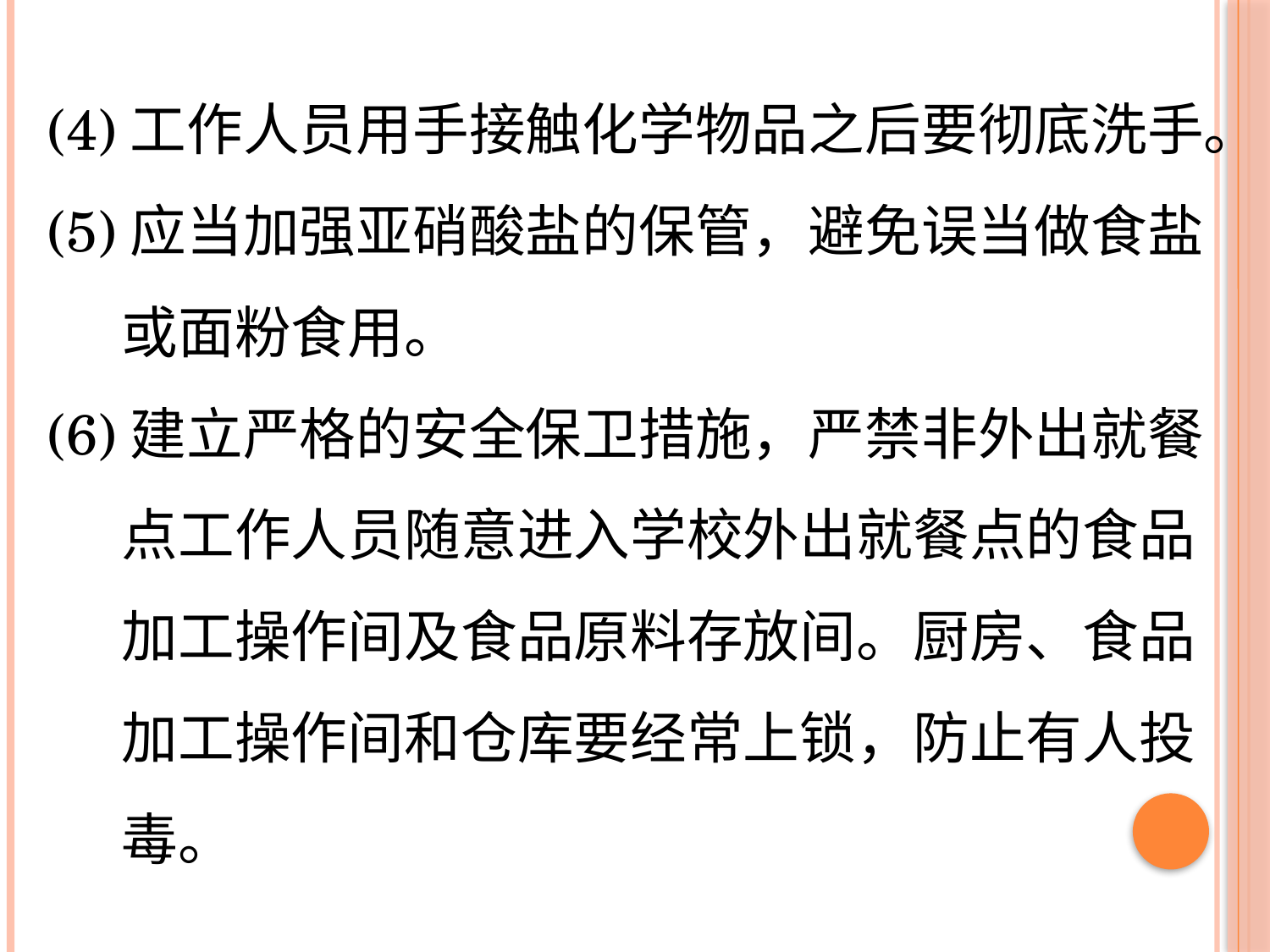

(4)工作人员用手接触化学物品之后要彻底洗手。
(5)应当加强亚硝酸盐的保管，避免误当做食盐或面粉食用。
(6)建立严格的安全保卫措施，严禁非外出就餐点工作人员随意进入学校外出就餐点的食品加工操作间及食品原料存放间。厨房、食品加工操作间和仓库要经常上锁，防止有人投毒。